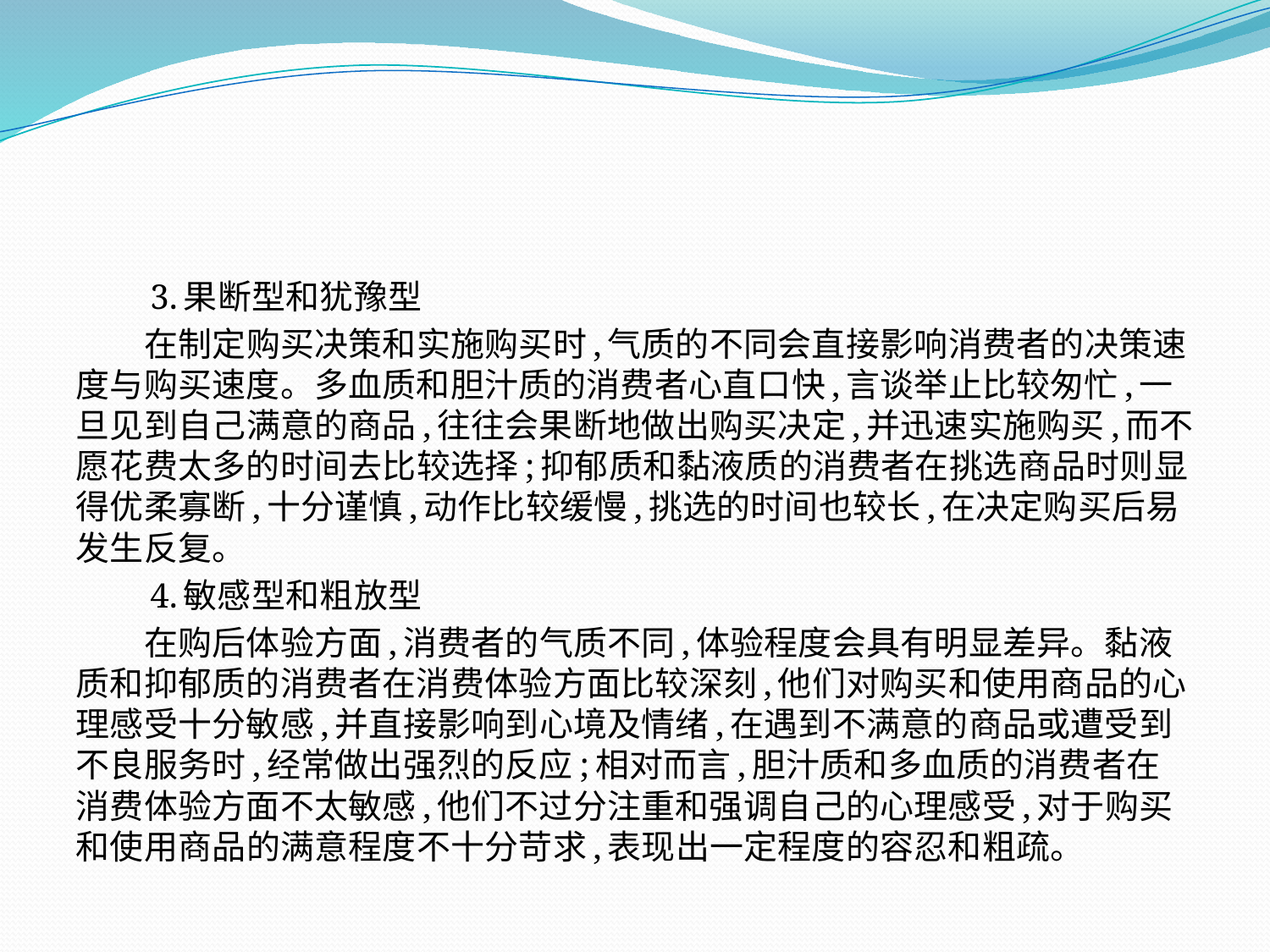

3.果断型和犹豫型
　　在制定购买决策和实施购买时,气质的不同会直接影响消费者的决策速度与购买速度。多血质和胆汁质的消费者心直口快,言谈举止比较匆忙,一旦见到自己满意的商品,往往会果断地做出购买决定,并迅速实施购买,而不愿花费太多的时间去比较选择;抑郁质和黏液质的消费者在挑选商品时则显得优柔寡断,十分谨慎,动作比较缓慢,挑选的时间也较长,在决定购买后易发生反复。
　　4.敏感型和粗放型
　　在购后体验方面,消费者的气质不同,体验程度会具有明显差异。黏液质和抑郁质的消费者在消费体验方面比较深刻,他们对购买和使用商品的心理感受十分敏感,并直接影响到心境及情绪,在遇到不满意的商品或遭受到不良服务时,经常做出强烈的反应;相对而言,胆汁质和多血质的消费者在消费体验方面不太敏感,他们不过分注重和强调自己的心理感受,对于购买和使用商品的满意程度不十分苛求,表现出一定程度的容忍和粗疏。